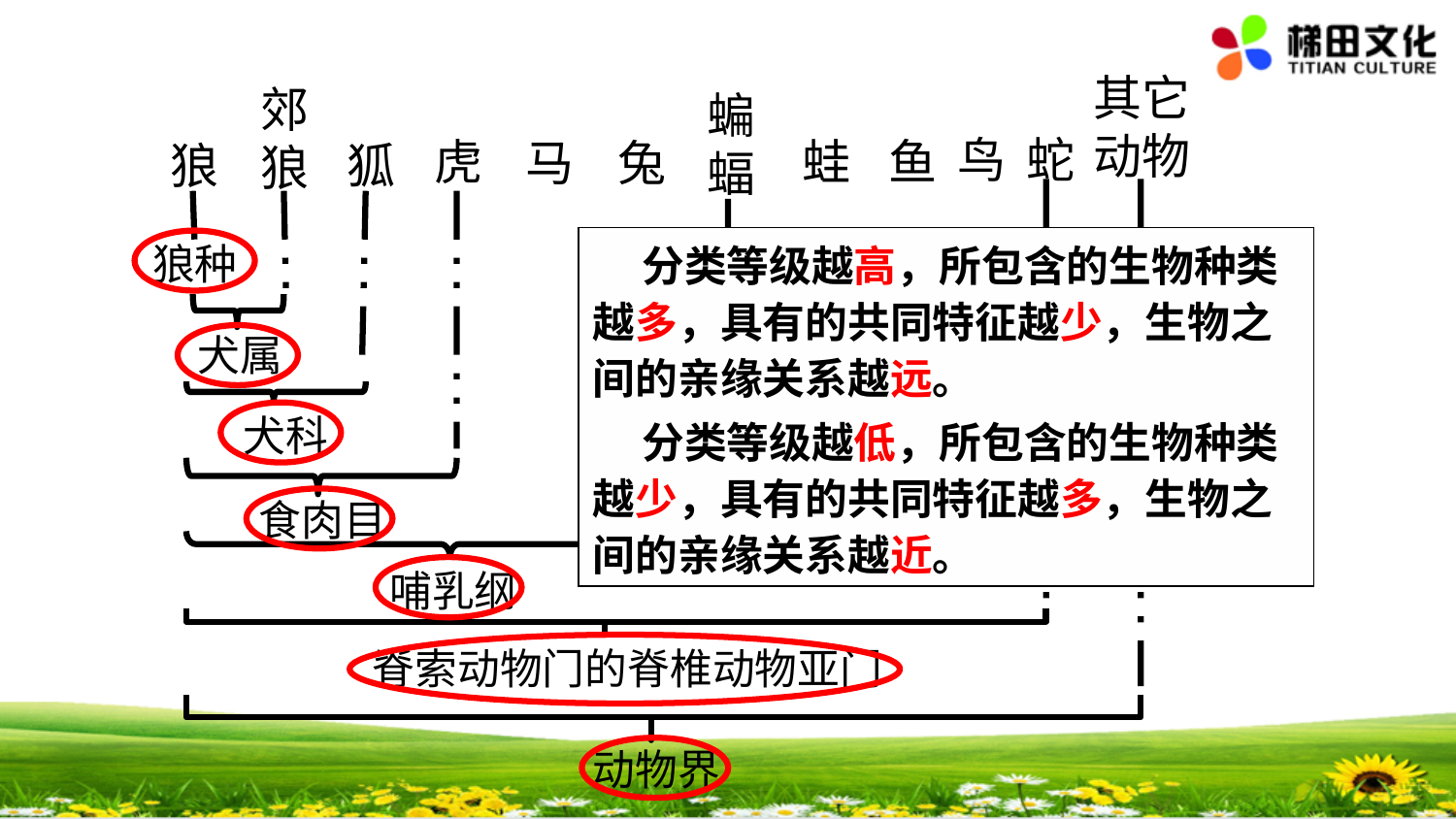

其它
动物
郊
狼
蝙蝠
鸟
蛇
虎
蛙
鱼
马
兔
狼
狐

    分类等级越高，所包含的生物种类越多，具有的共同特征越少，生物之间的亲缘关系越远。
    分类等级越低，所包含的生物种类越少，具有的共同特征越多，生物之间的亲缘关系越近。
狼种

犬属

犬科
食肉目

哺乳纲

脊索动物门的脊椎动物亚门

动物界